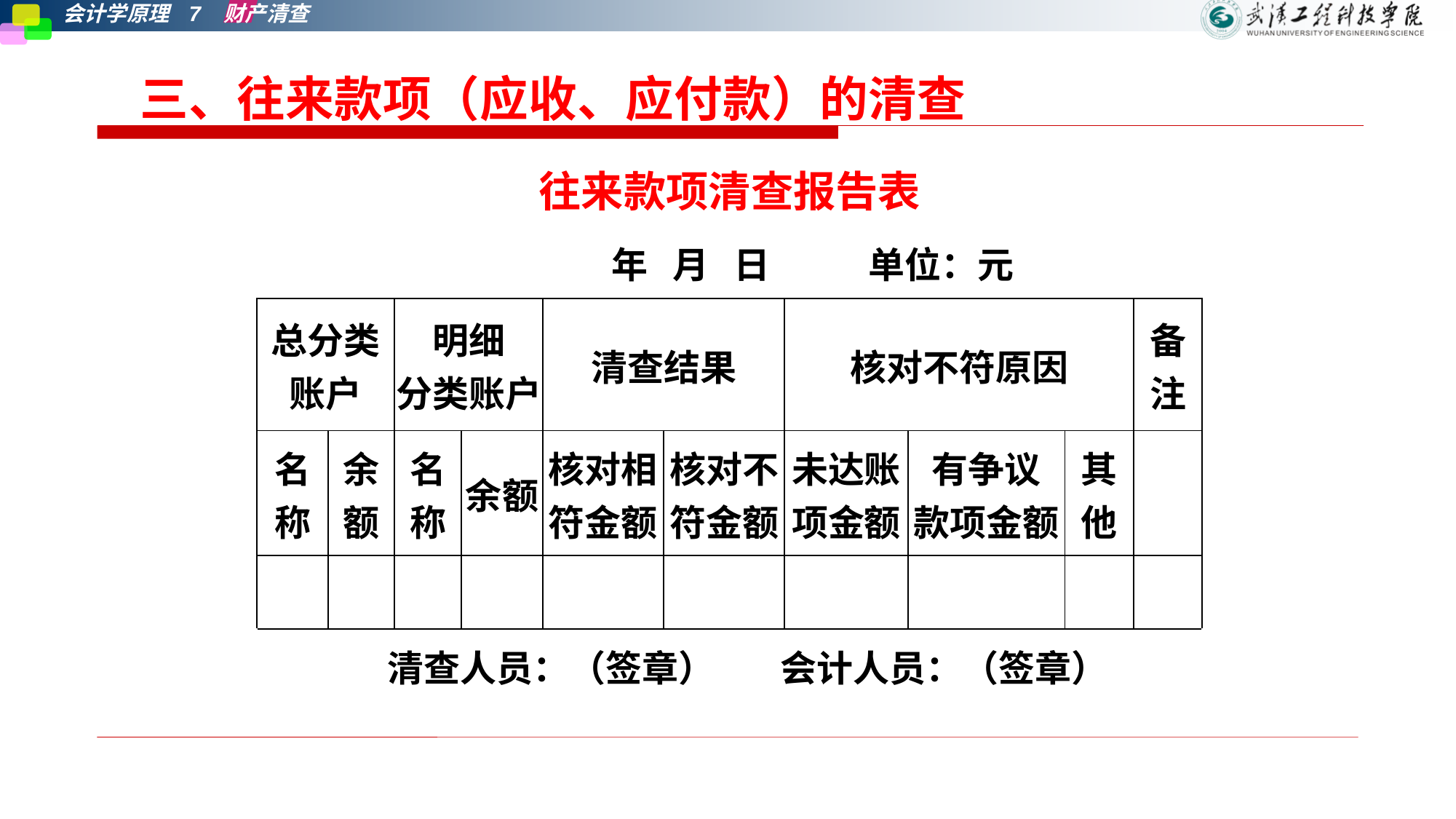

三、往来款项（应收、应付款）的清查
| 往来款项清查报告表 |  |  |  |  |  |  |  |  |  |
| --- | --- | --- | --- | --- | --- | --- | --- | --- | --- |
| 年 月 日 单位：元 |  |  |  |  |  |  |  |  |  |
| 总分类账户 |  | 明细 分类账户 |  | 清查结果 |  | 核对不符原因 |  |  | 备注 |
| 名称 | 余额 | 名称 | 余额 | 核对相符金额 | 核对不符金额 | 未达账项金额 | 有争议 款项金额 | 其他 |  |
|  |  |  |  |  |  |  |  |  |  |
| 清查人员：（签章） 会计人员：（签章） |  |  |  |  |  |  |  |  |  |